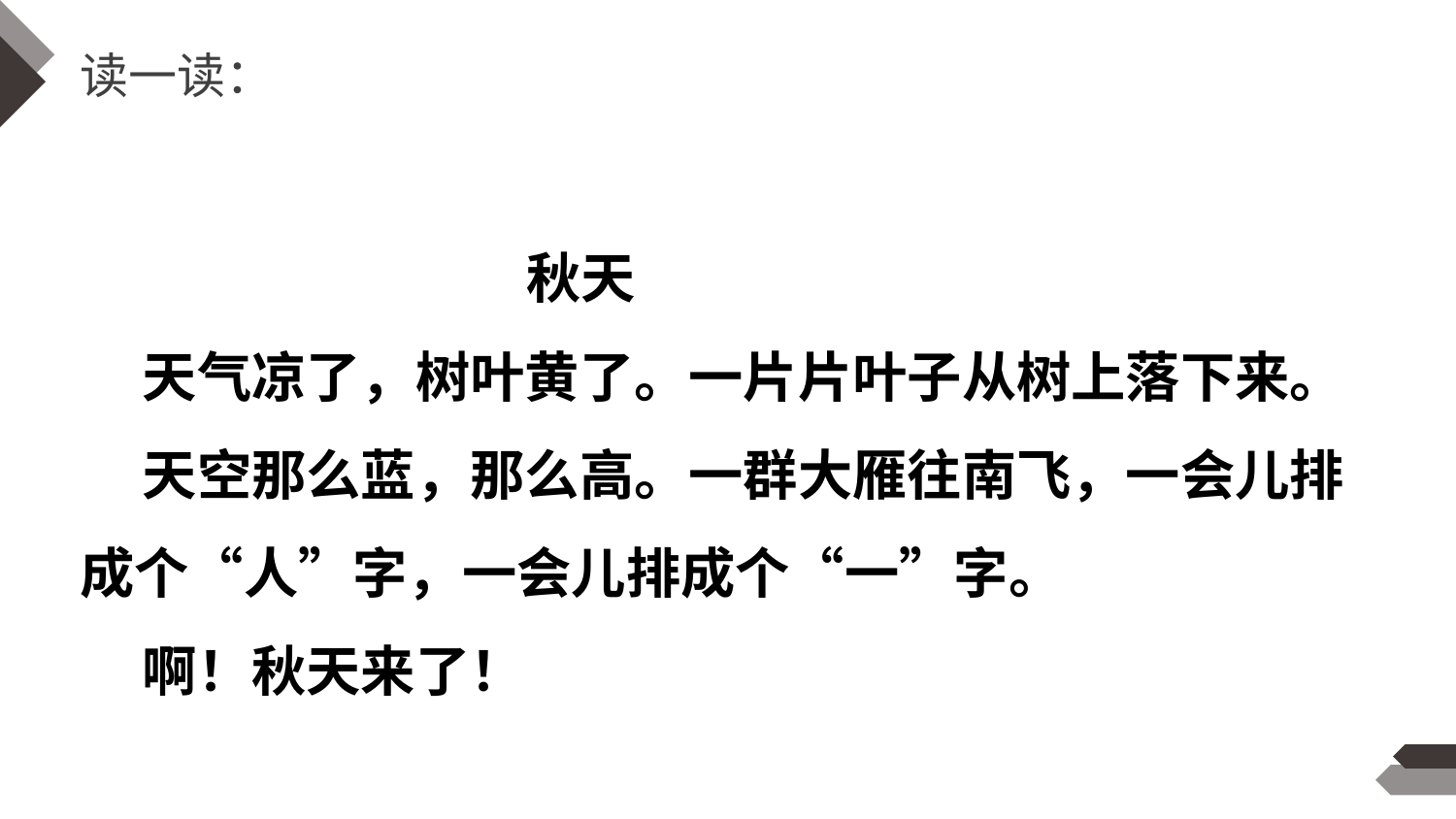

读一读：
                                   秋天
    天气凉了，树叶黄了。一片片叶子从树上落下来。
    天空那么蓝，那么高。一群大雁往南飞，一会儿排成个“人”字，一会儿排成个“一”字。
    啊！秋天来了！